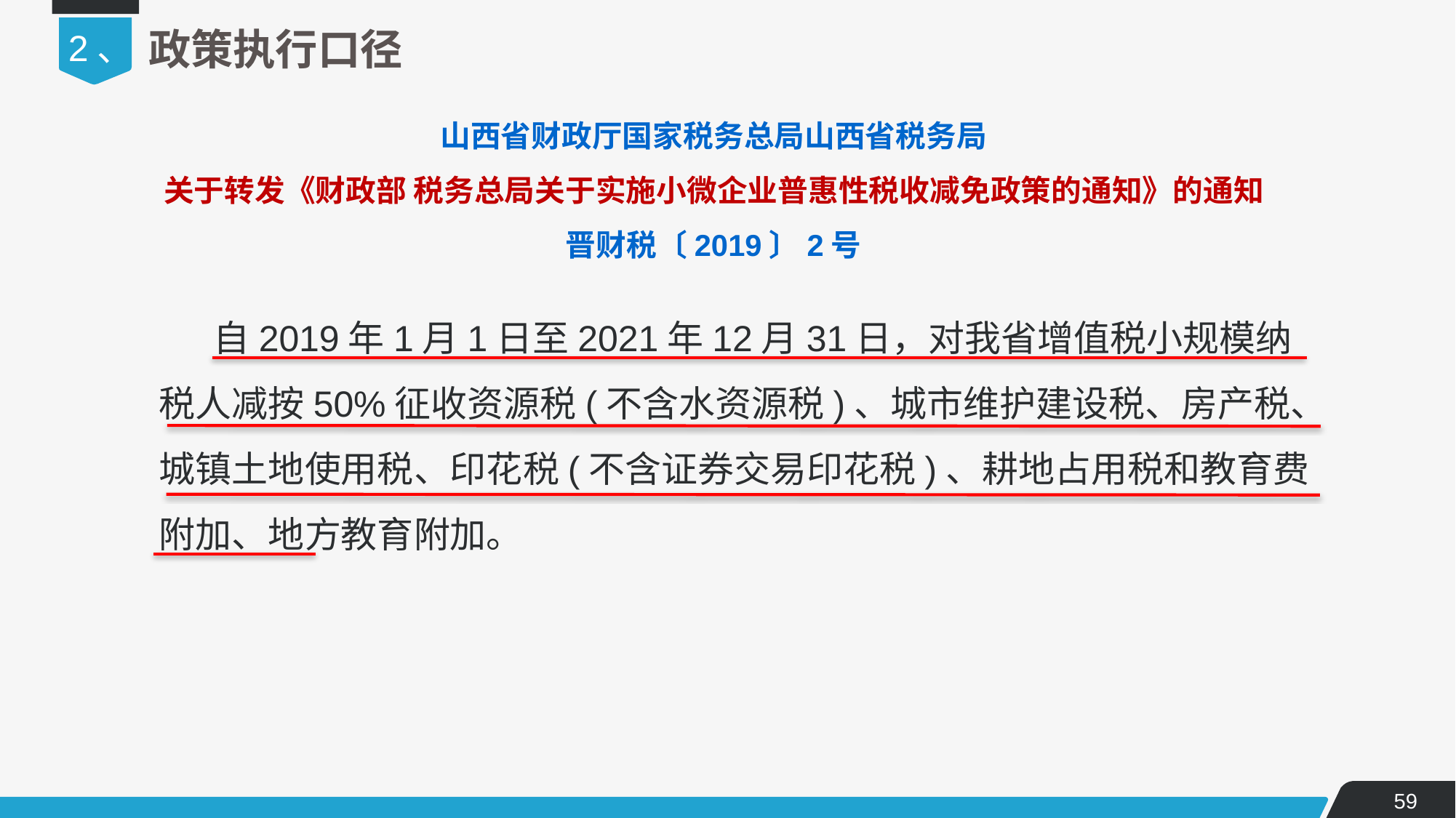

2、
政策执行口径
山西省财政厅国家税务总局山西省税务局
关于转发《财政部 税务总局关于实施小微企业普惠性税收减免政策的通知》的通知
晋财税〔2019〕2号
自2019年1月1日至2021年12月31日，对我省增值税小规模纳税人减按50%征收资源税(不含水资源税)、城市维护建设税、房产税、城镇土地使用税、印花税(不含证券交易印花税)、耕地占用税和教育费附加、地方教育附加。